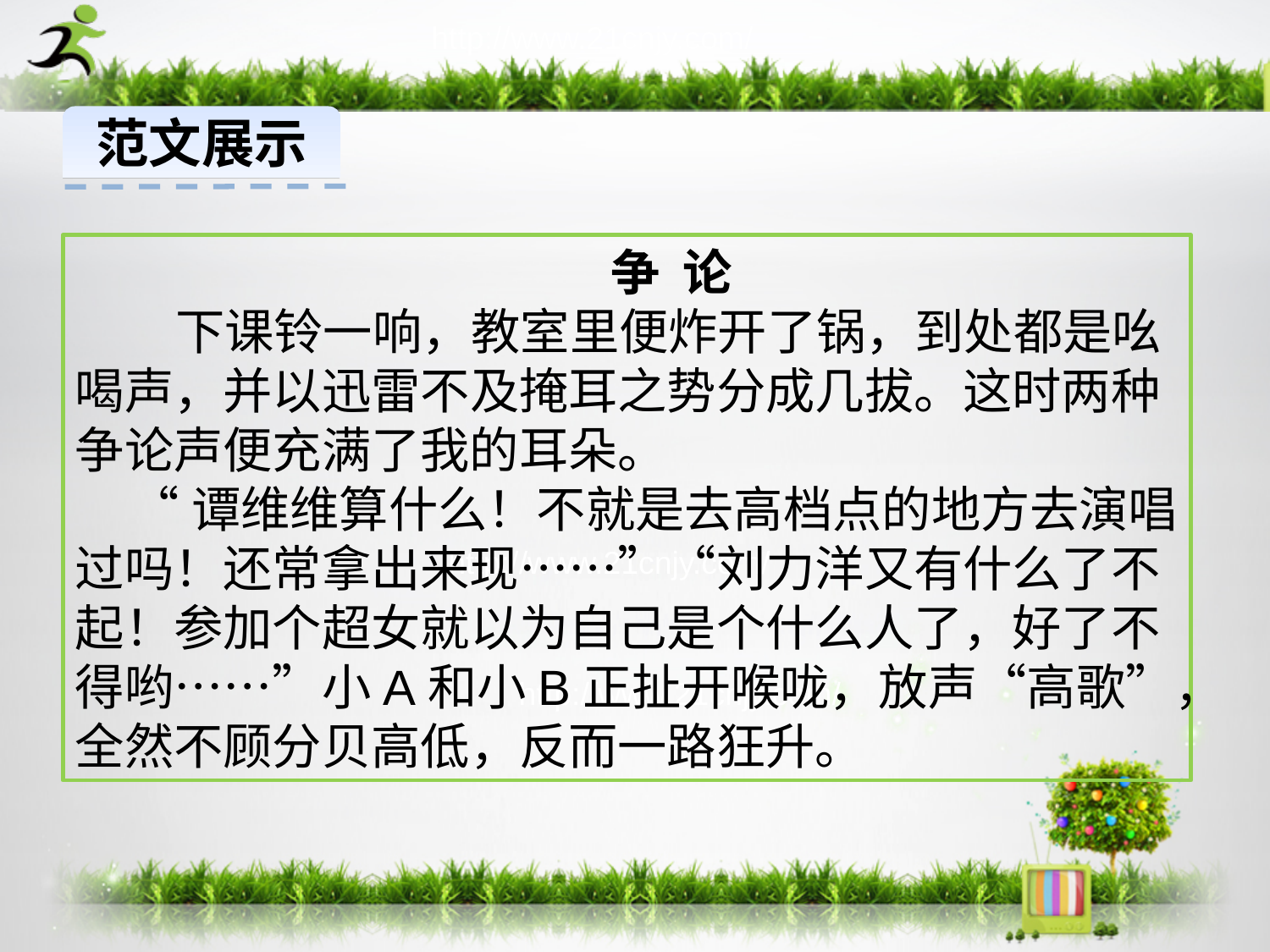

范文展示

       争  论
        下课铃一响，教室里便炸开了锅，到处都是吆喝声，并以迅雷不及掩耳之势分成几拔。这时两种争论声便充满了我的耳朵。
     “谭维维算什么！不就是去高档点的地方去演唱过吗！还常拿出来现……”“刘力洋又有什么了不起！参加个超女就以为自己是个什么人了，好了不得哟……”小A和小B正扯开喉咙，放声“高歌”，全然不顾分贝高低，反而一路狂升。